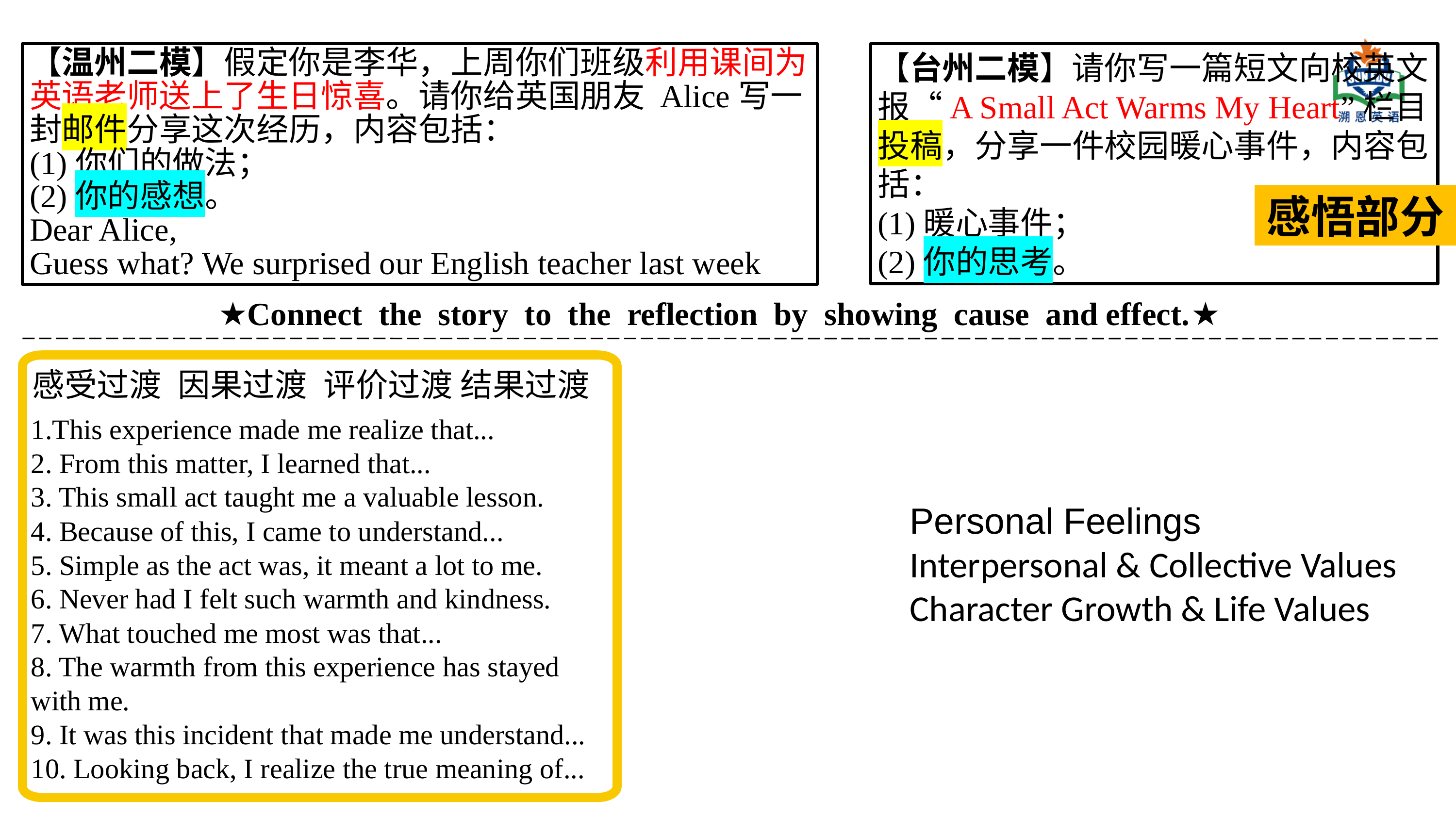

【温州二模】假定你是李华，上周你们班级利用课间为英语老师送上了生日惊喜。请你给英国朋友 Alice写一封邮件分享这次经历，内容包括：
(1)你们的做法；
(2)你的感想。
Dear Alice,
Guess what? We surprised our English teacher last week
【台州二模】请你写一篇短文向校英文报“A Small Act Warms My Heart”栏目投稿，分享一件校园暖心事件，内容包括：
(1)暖心事件；
(2)你的思考。
感悟部分
★Connect  the  story  to  the  reflection  by  showing  cause  and effect.★

感受过渡	因果过渡	评价过渡 结果过渡

1.This experience made me realize that...
2. From this matter, I learned that...
3. This small act taught me a valuable lesson.
4. Because of this, I came to understand...
5. Simple as the act was, it meant a lot to me.
6. Never had I felt such warmth and kindness.
7. What touched me most was that...
8. The warmth from this experience has stayed with me.
9. It was this incident that made me understand...
10. Looking back, I realize the true meaning of...

Personal Feelings
Interpersonal & Collective Values
Character Growth & Life Values